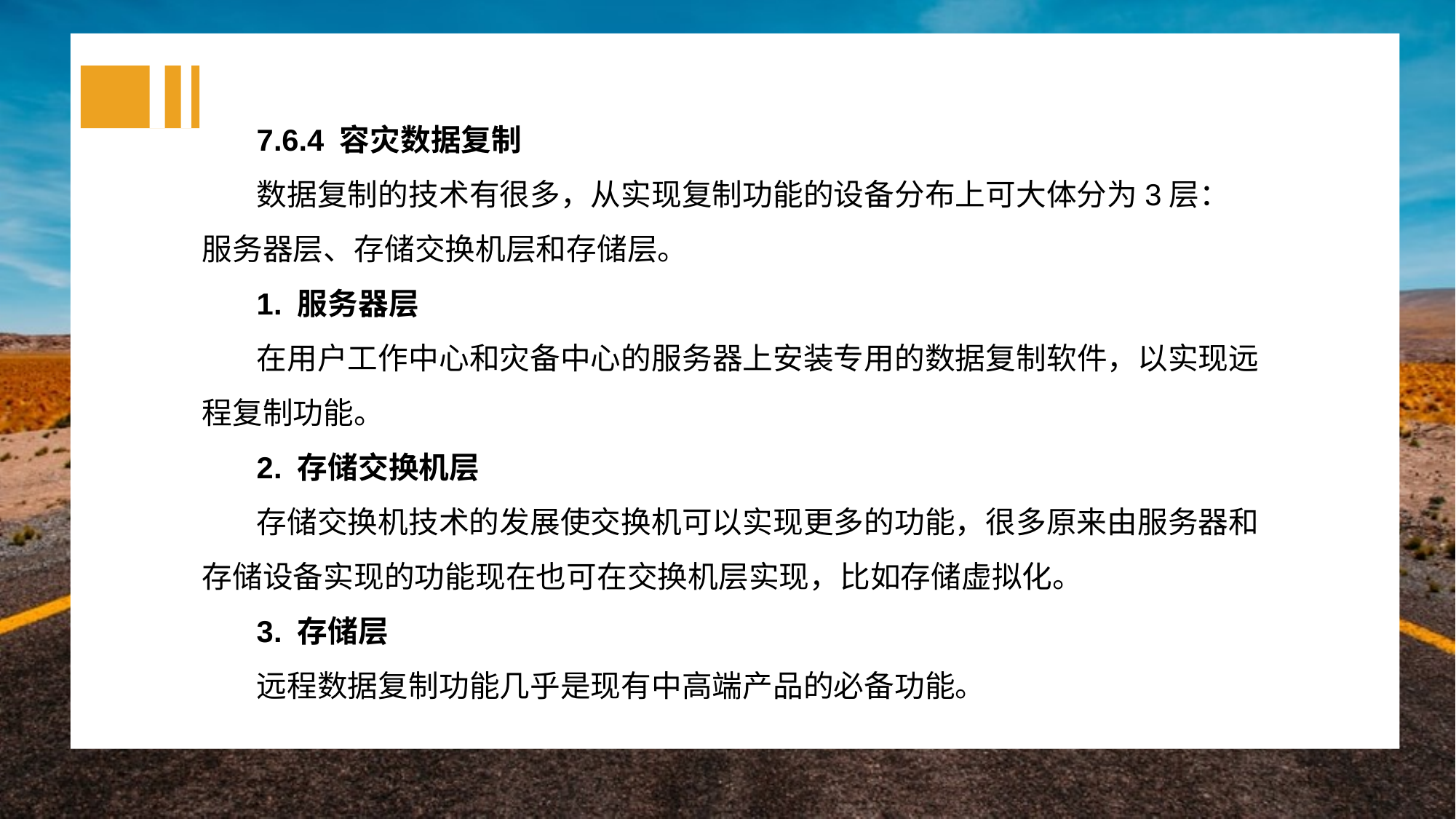

7.6.4 容灾数据复制
数据复制的技术有很多，从实现复制功能的设备分布上可大体分为3层：服务器层、存储交换机层和存储层。
1. 服务器层
在用户工作中心和灾备中心的服务器上安装专用的数据复制软件，以实现远程复制功能。
2. 存储交换机层
存储交换机技术的发展使交换机可以实现更多的功能，很多原来由服务器和存储设备实现的功能现在也可在交换机层实现，比如存储虚拟化。
3. 存储层
远程数据复制功能几乎是现有中高端产品的必备功能。